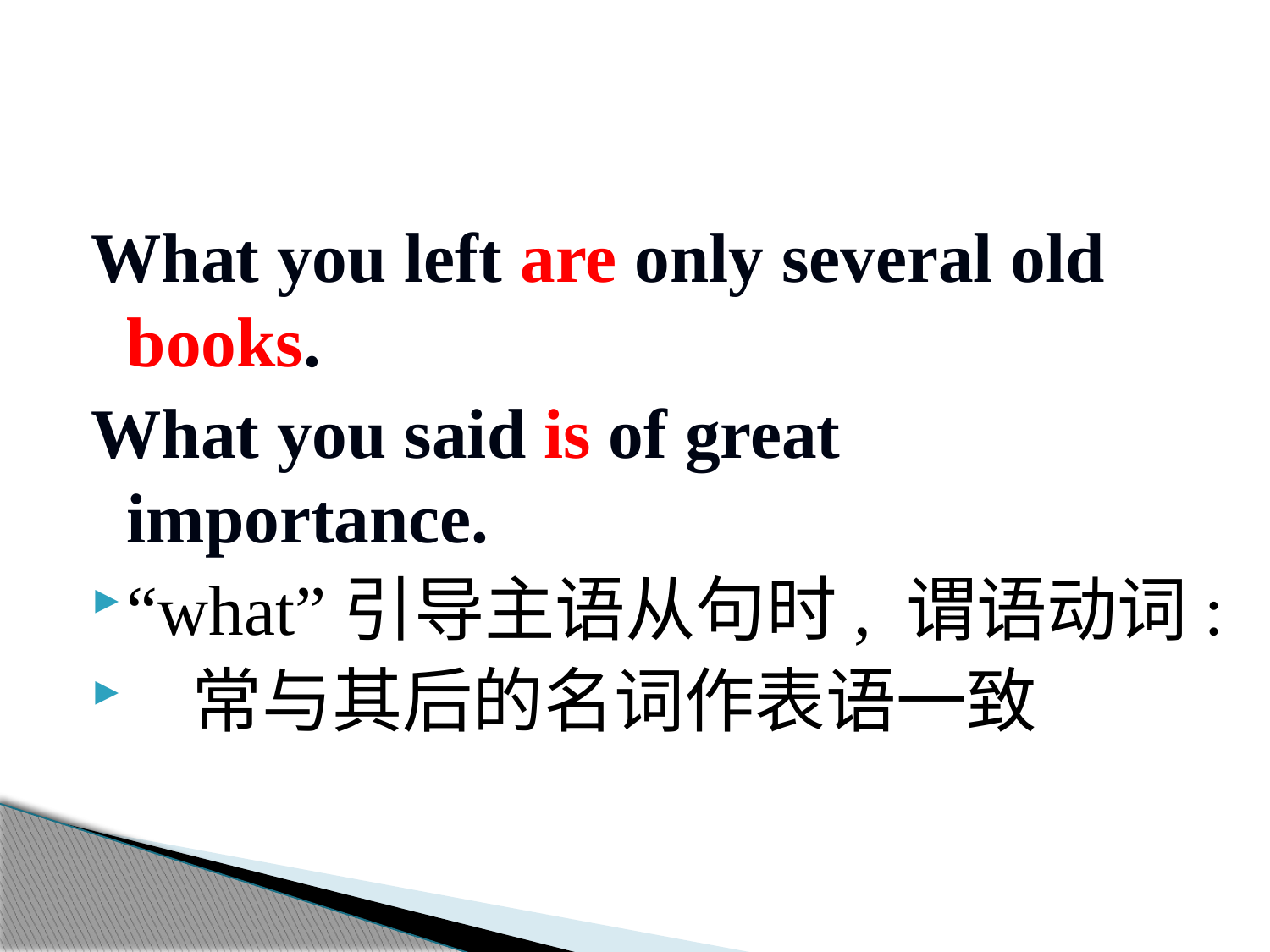

#
What you left are only several old books.
What you said is of great importance.
“what”引导主语从句时, 谓语动词:
   常与其后的名词作表语一致